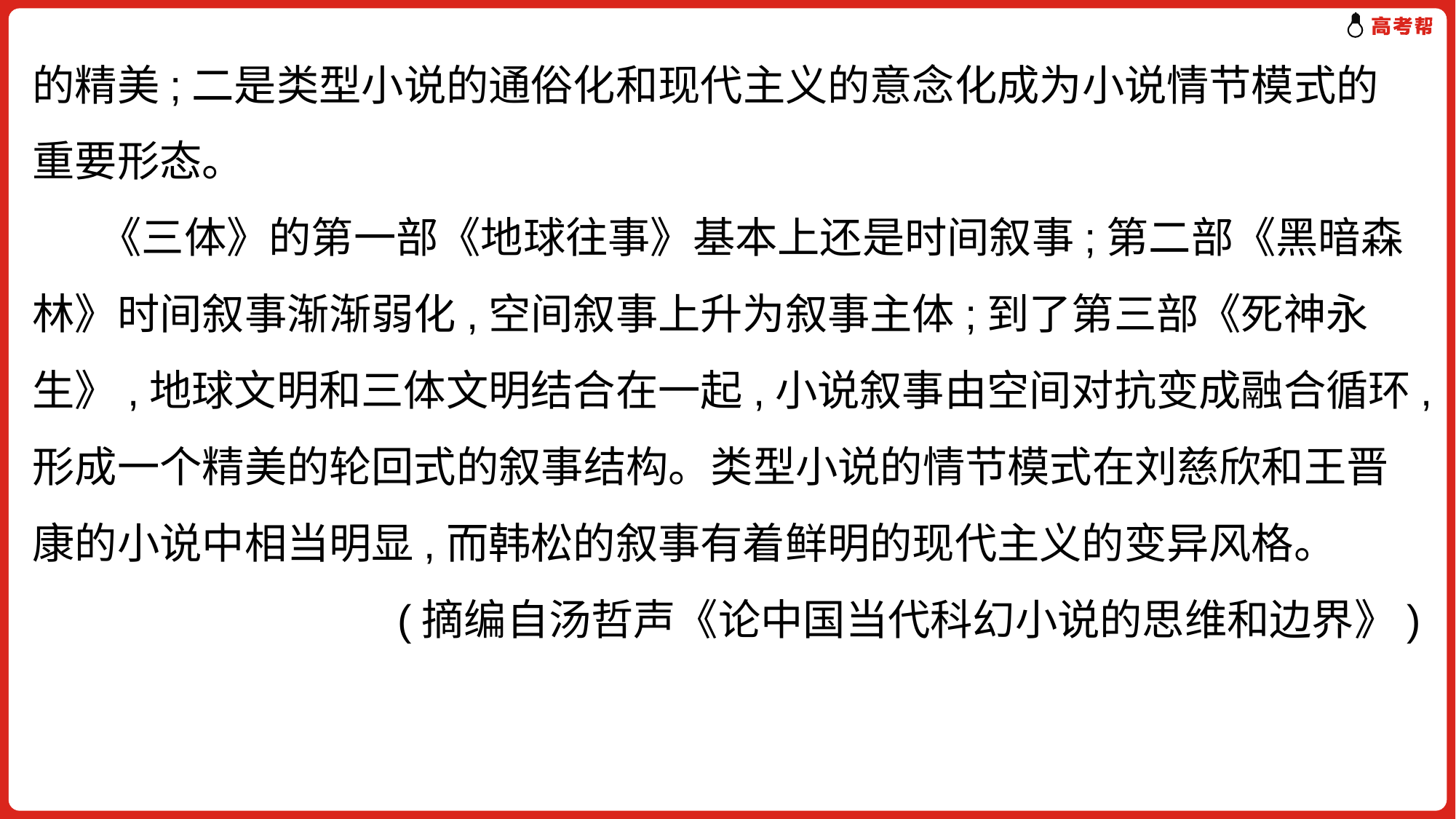

的精美;二是类型小说的通俗化和现代主义的意念化成为小说情节模式的重要形态。
      《三体》的第一部《地球往事》基本上还是时间叙事;第二部《黑暗森林》时间叙事渐渐弱化,空间叙事上升为叙事主体;到了第三部《死神永生》,地球文明和三体文明结合在一起,小说叙事由空间对抗变成融合循环,形成一个精美的轮回式的叙事结构。类型小说的情节模式在刘慈欣和王晋康的小说中相当明显,而韩松的叙事有着鲜明的现代主义的变异风格。
(摘编自汤哲声《论中国当代科幻小说的思维和边界》)